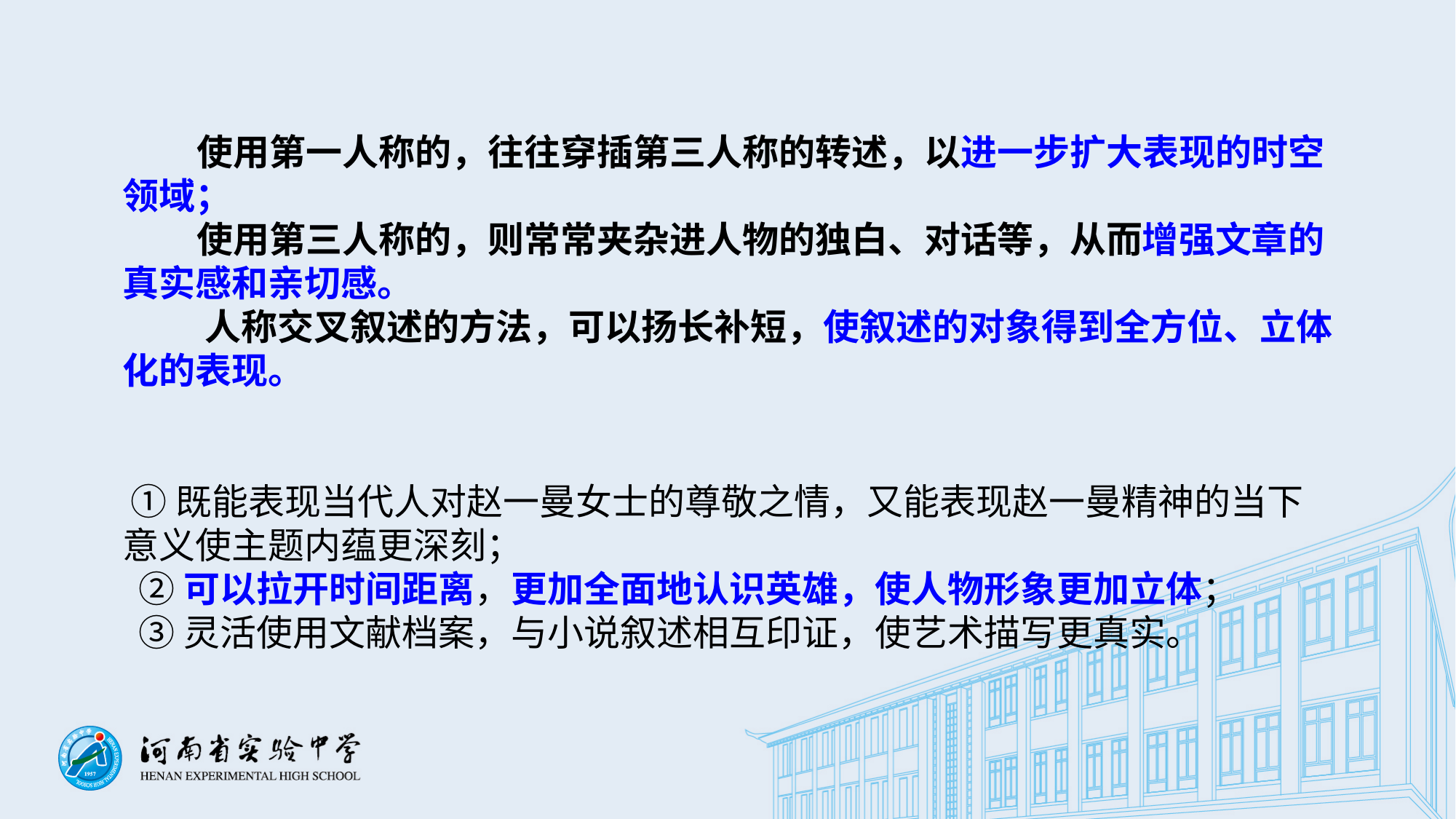

使用第一人称的，往往穿插第三人称的转述，以进一步扩大表现的时空领域；
        使用第三人称的，则常常夹杂进人物的独白、对话等，从而增强文章的真实感和亲切感。
         人称交叉叙述的方法，可以扬长补短，使叙述的对象得到全方位、立体化的表现。

 ①既能表现当代人对赵一曼女士的尊敬之情，又能表现赵一曼精神的当下意义使主题内蕴更深刻；
  ②可以拉开时间距离，更加全面地认识英雄，使人物形象更加立体；
  ③灵活使用文献档案，与小说叙述相互印证，使艺术描写更真实。